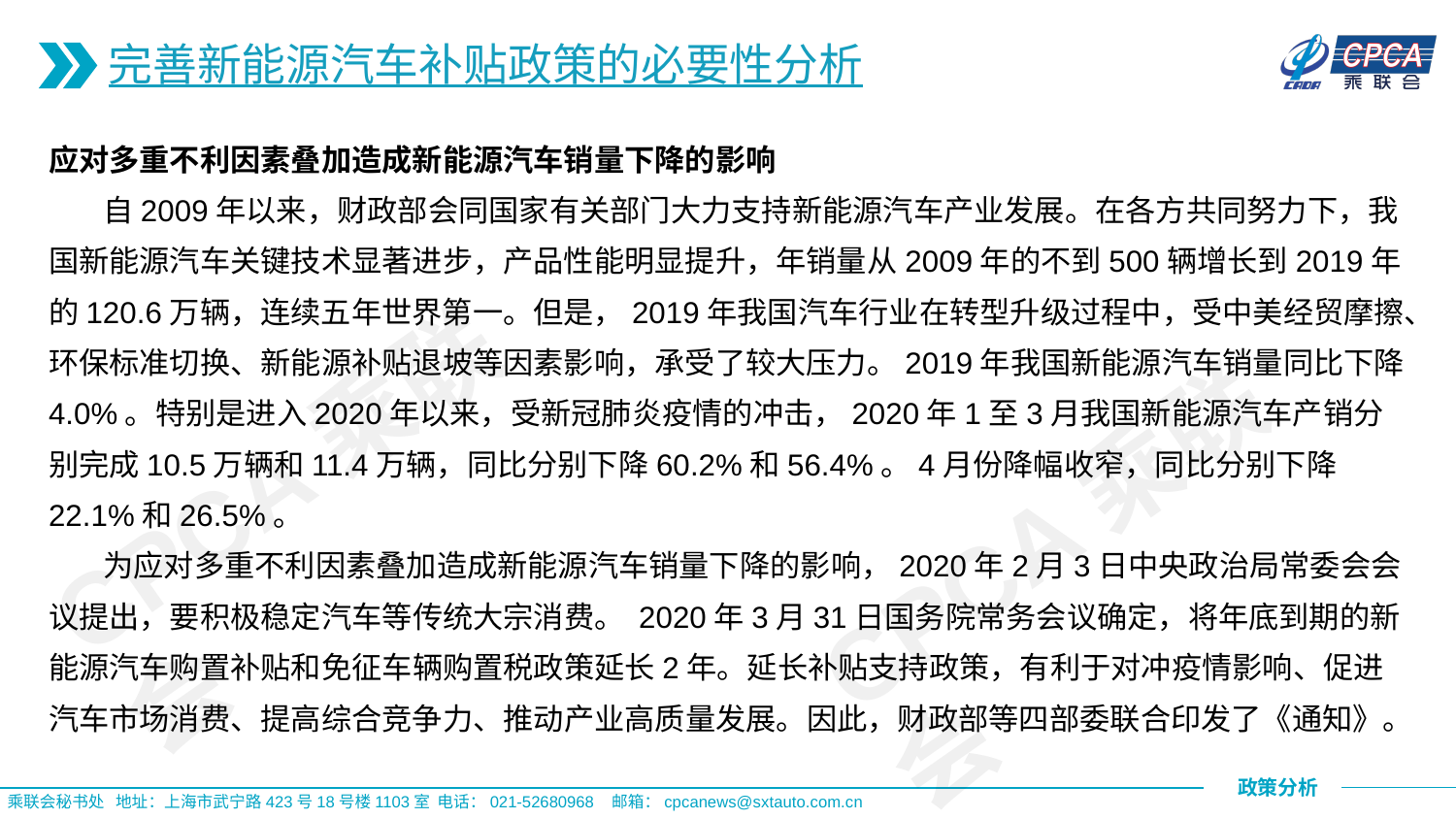

完善新能源汽车补贴政策的必要性分析
应对多重不利因素叠加造成新能源汽车销量下降的影响
       自2009年以来，财政部会同国家有关部门大力支持新能源汽车产业发展。在各方共同努力下，我国新能源汽车关键技术显著进步，产品性能明显提升，年销量从2009年的不到500辆增长到2019年的120.6万辆，连续五年世界第一。但是，2019年我国汽车行业在转型升级过程中，受中美经贸摩擦、环保标准切换、新能源补贴退坡等因素影响，承受了较大压力。2019年我国新能源汽车销量同比下降4.0%。特别是进入2020年以来，受新冠肺炎疫情的冲击，2020年1至3月我国新能源汽车产销分别完成10.5万辆和11.4万辆，同比分别下降60.2%和56.4%。4月份降幅收窄，同比分别下降22.1%和26.5%。
       为应对多重不利因素叠加造成新能源汽车销量下降的影响，2020年2月3日中央政治局常委会会议提出，要积极稳定汽车等传统大宗消费。 2020年3月31日国务院常务会议确定，将年底到期的新能源汽车购置补贴和免征车辆购置税政策延长2年。延长补贴支持政策，有利于对冲疫情影响、促进汽车市场消费、提高综合竞争力、推动产业高质量发展。因此，财政部等四部委联合印发了《通知》。
CPCA乘联会
CPCA乘联会